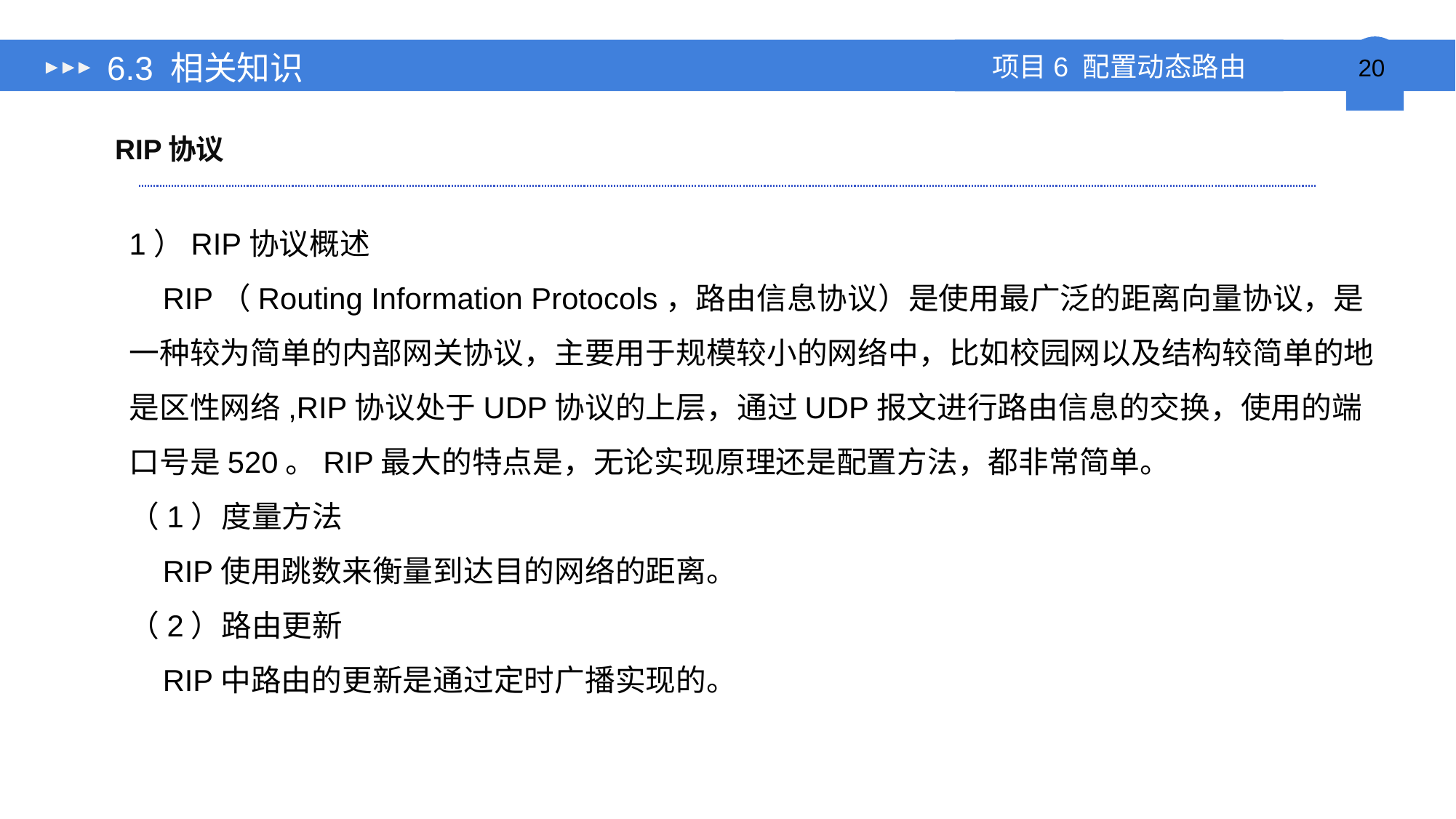

# 6.3 相关知识
RIP协议

1）RIP协议概述
    RIP（Routing Information Protocols，路由信息协议）是使用最广泛的距离向量协议，是一种较为简单的内部网关协议，主要用于规模较小的网络中，比如校园网以及结构较简单的地是区性网络,RIP协议处于UDP协议的上层，通过UDP报文进行路由信息的交换，使用的端口号是520。RIP最大的特点是，无论实现原理还是配置方法，都非常简单。
（1）度量方法
    RIP使用跳数来衡量到达目的网络的距离。
（2）路由更新
    RIP中路由的更新是通过定时广播实现的。